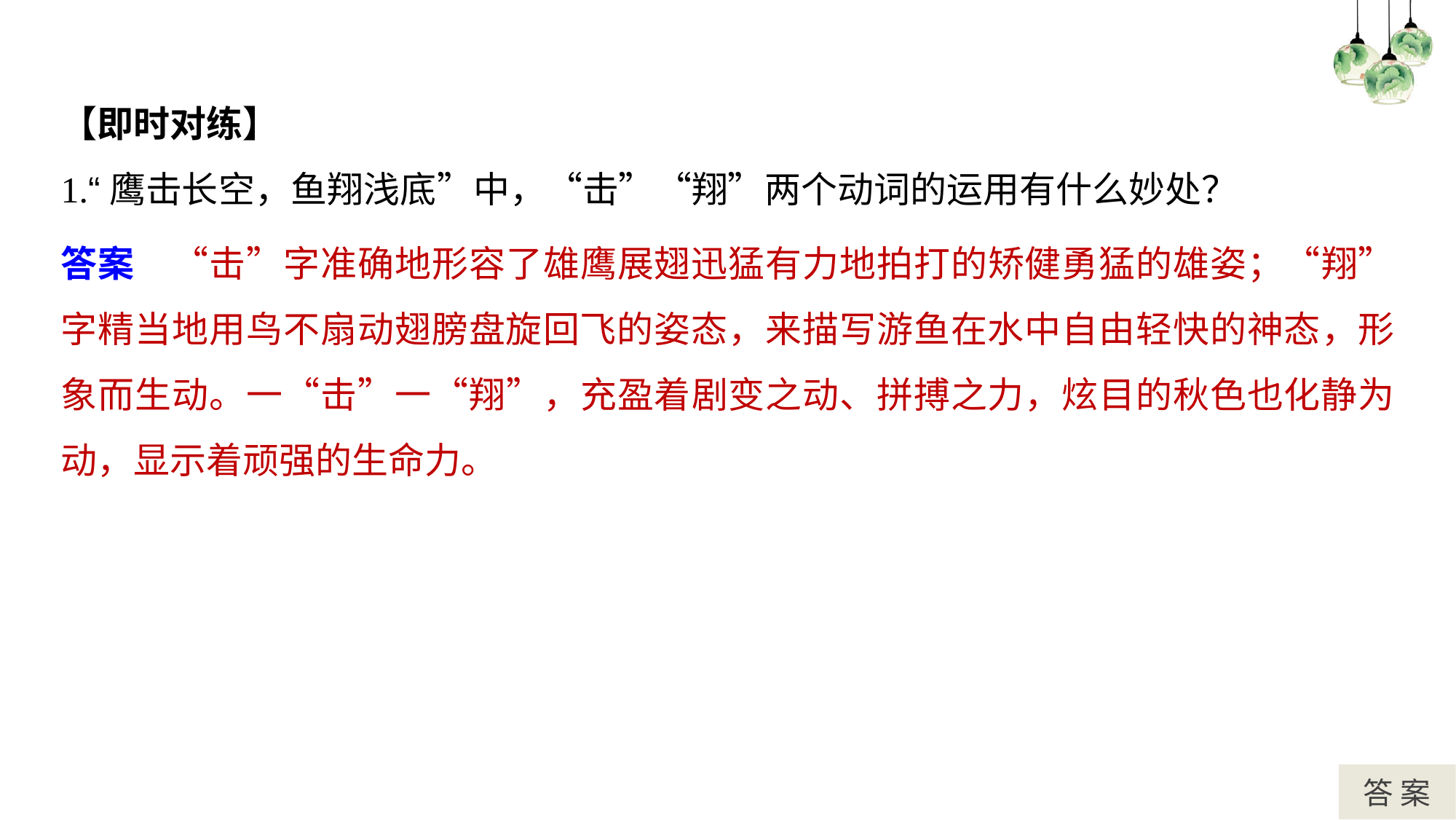

#
【即时对练】
1.“鹰击长空，鱼翔浅底”中，“击”“翔”两个动词的运用有什么妙处？
答案　“击”字准确地形容了雄鹰展翅迅猛有力地拍打的矫健勇猛的雄姿；“翔”字精当地用鸟不扇动翅膀盘旋回飞的姿态，来描写游鱼在水中自由轻快的神态，形象而生动。一“击”一“翔”，充盈着剧变之动、拼搏之力，炫目的秋色也化静为动，显示着顽强的生命力。
答 案